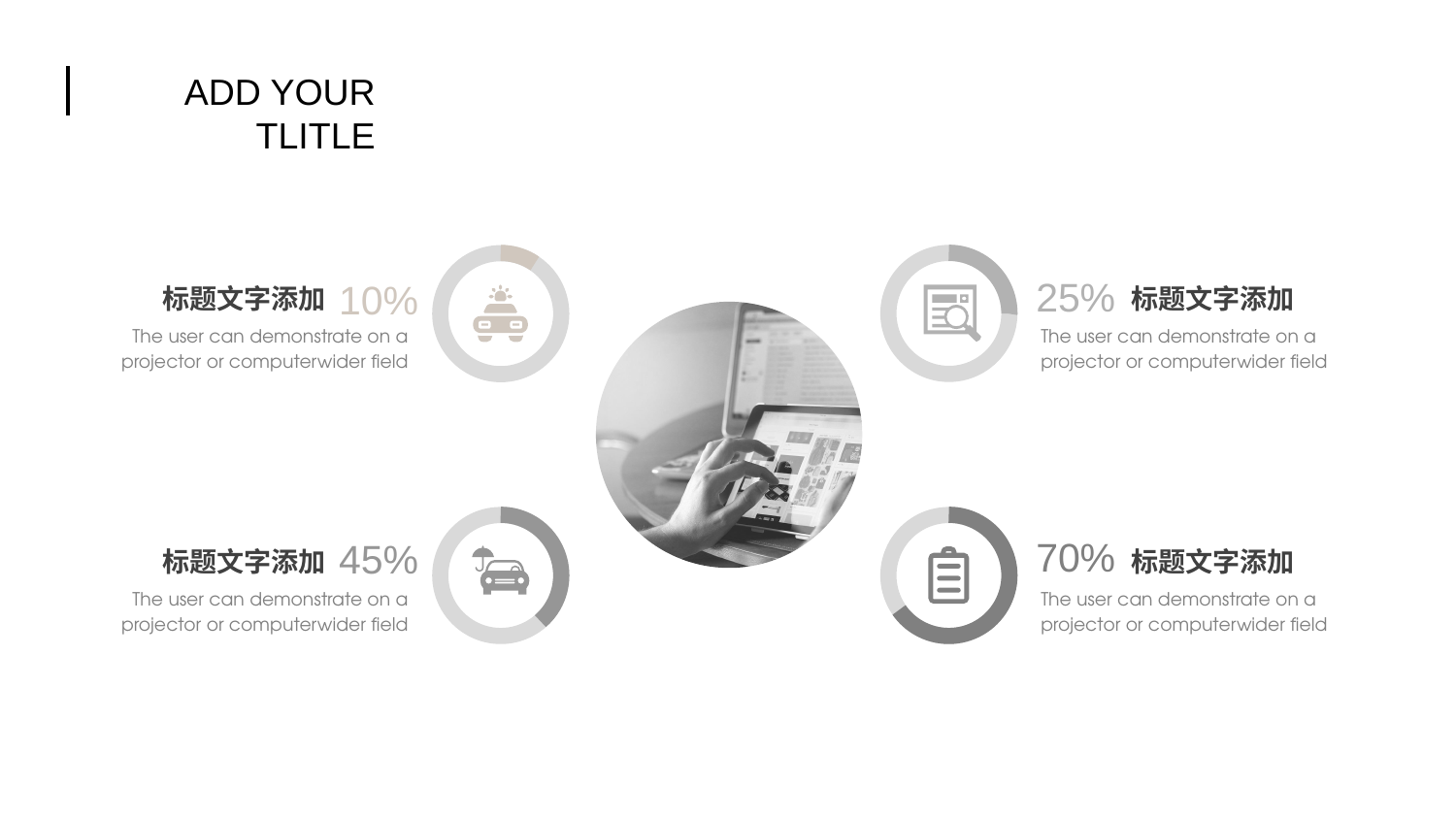

ADD YOUR TLITLE

25%

70%

10%

45%

标题文字添加
The user can demonstrate on a projector or computerwider field
标题文字添加
The user can demonstrate on a projector or computerwider field
标题文字添加
The user can demonstrate on a projector or computerwider field
标题文字添加
The user can demonstrate on a projector or computerwider field